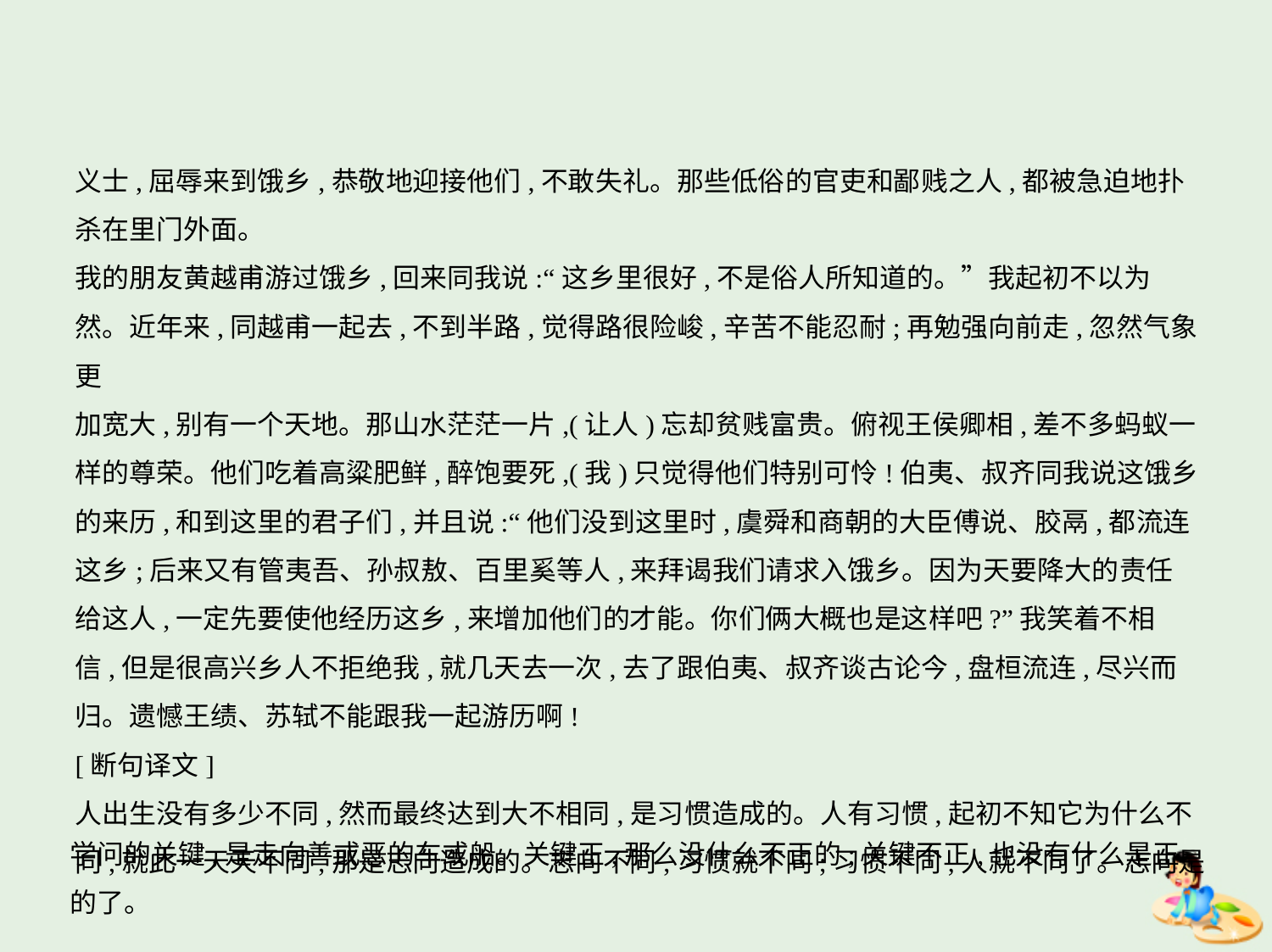

义士,屈辱来到饿乡,恭敬地迎接他们,不敢失礼。那些低俗的官吏和鄙贱之人,都被急迫地扑
杀在里门外面。
我的朋友黄越甫游过饿乡,回来同我说:“这乡里很好,不是俗人所知道的。”我起初不以为
然。近年来,同越甫一起去,不到半路,觉得路很险峻,辛苦不能忍耐;再勉强向前走,忽然气象更
加宽大,别有一个天地。那山水茫茫一片,(让人)忘却贫贱富贵。俯视王侯卿相,差不多蚂蚁一
样的尊荣。他们吃着高粱肥鲜,醉饱要死,(我)只觉得他们特别可怜!伯夷、叔齐同我说这饿乡
的来历,和到这里的君子们,并且说:“他们没到这里时,虞舜和商朝的大臣傅说、胶鬲,都流连
这乡;后来又有管夷吾、孙叔敖、百里奚等人,来拜谒我们请求入饿乡。因为天要降大的责任
给这人,一定先要使他经历这乡,来增加他们的才能。你们俩大概也是这样吧?”我笑着不相
信,但是很高兴乡人不拒绝我,就几天去一次,去了跟伯夷、叔齐谈古论今,盘桓流连,尽兴而
归。遗憾王绩、苏轼不能跟我一起游历啊!
[断句译文]
人出生没有多少不同,然而最终达到大不相同,是习惯造成的。人有习惯,起初不知它为什么不
同,就此一天天不同,那是志向造成的。志向不同,习惯就不同;习惯不同,人就不同了。志向是
学问的关键,是走向善或恶的车或船。关键正,那么没什么不正的;关键不正,也没有什么是正
的了。